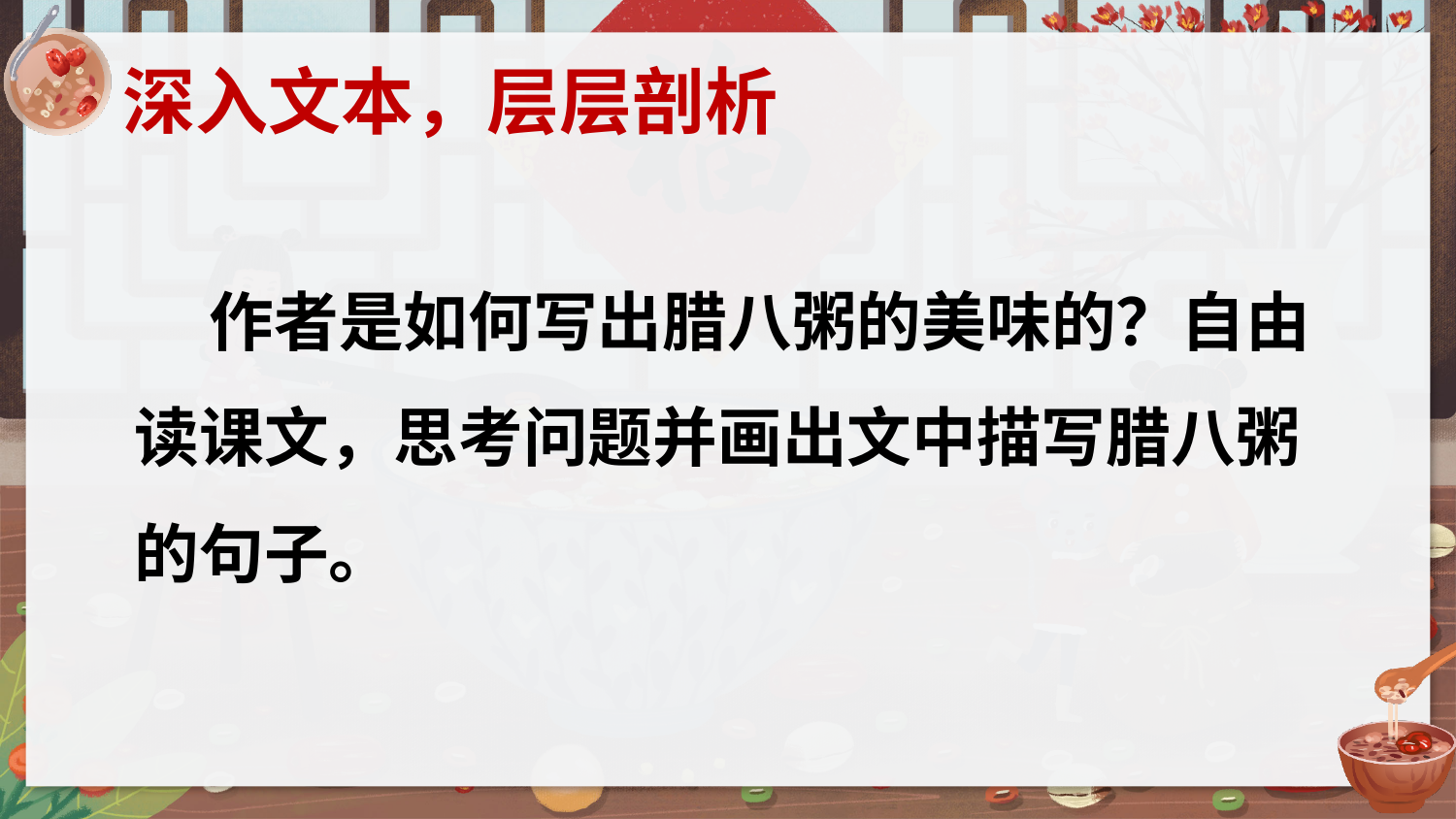

深入文本，层层剖析
    作者是如何写出腊八粥的美味的？自由读课文，思考问题并画出文中描写腊八粥的句子。